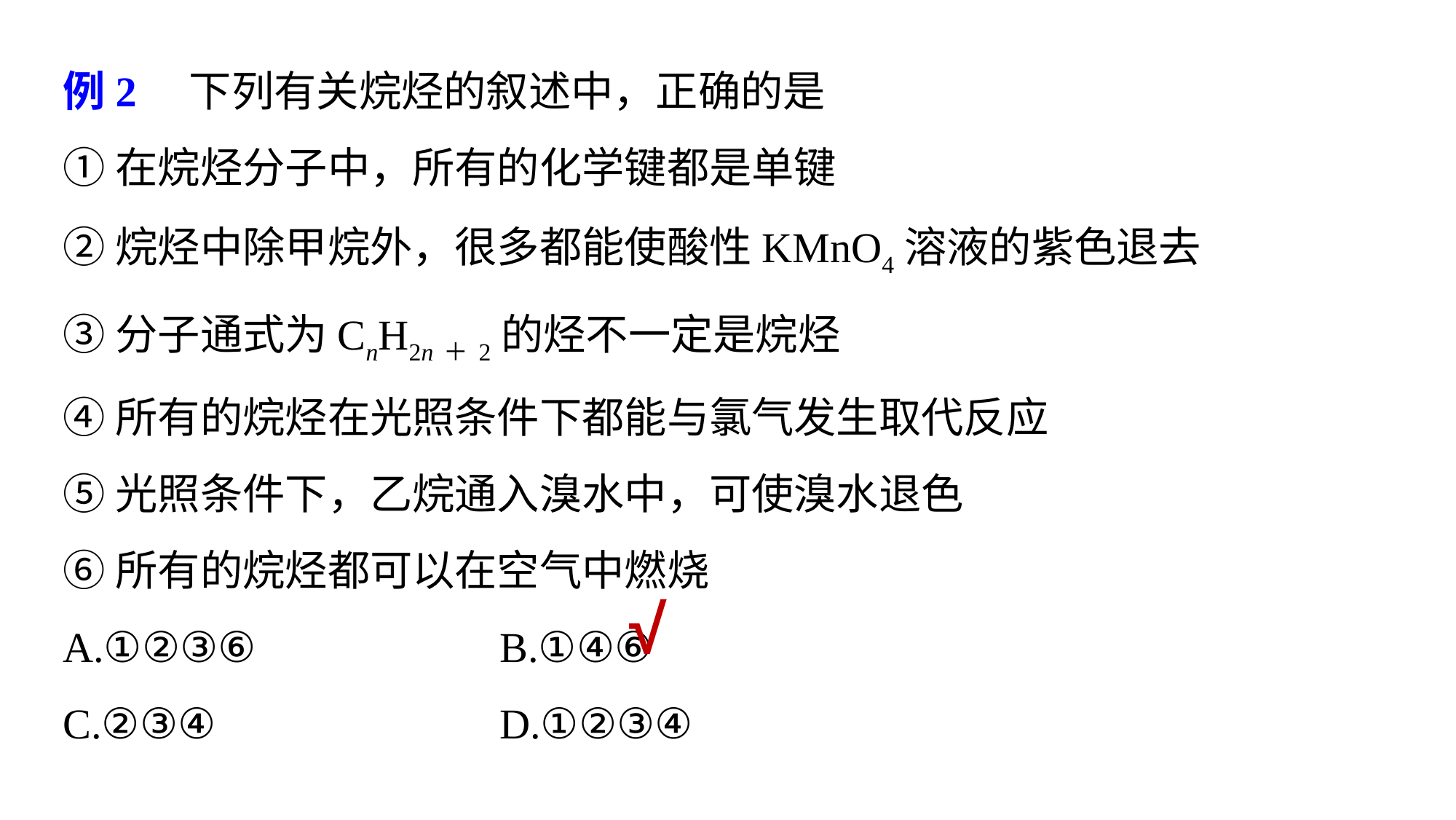

例2　下列有关烷烃的叙述中，正确的是
①在烷烃分子中，所有的化学键都是单键
②烷烃中除甲烷外，很多都能使酸性KMnO4溶液的紫色退去
③分子通式为CnH2n＋2的烃不一定是烷烃
④所有的烷烃在光照条件下都能与氯气发生取代反应
⑤光照条件下，乙烷通入溴水中，可使溴水退色
⑥所有的烷烃都可以在空气中燃烧
A.①②③⑥  			B.①④⑥
C.②③④  			D.①②③④
√